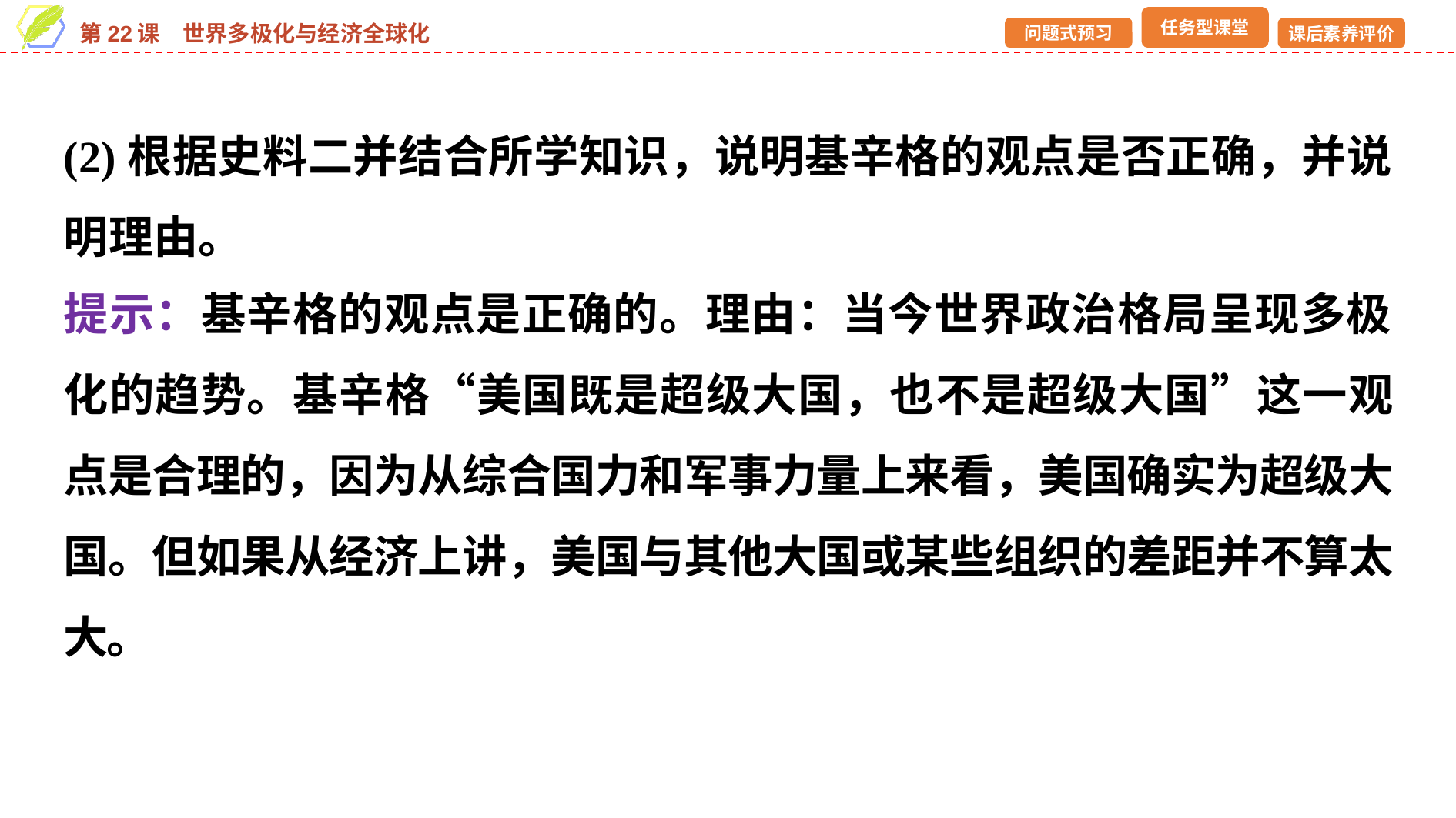

(2)根据史料二并结合所学知识，说明基辛格的观点是否正确，并说明理由。
提示：基辛格的观点是正确的。理由：当今世界政治格局呈现多极化的趋势。基辛格“美国既是超级大国，也不是超级大国”这一观点是合理的，因为从综合国力和军事力量上来看，美国确实为超级大国。但如果从经济上讲，美国与其他大国或某些组织的差距并不算太大。